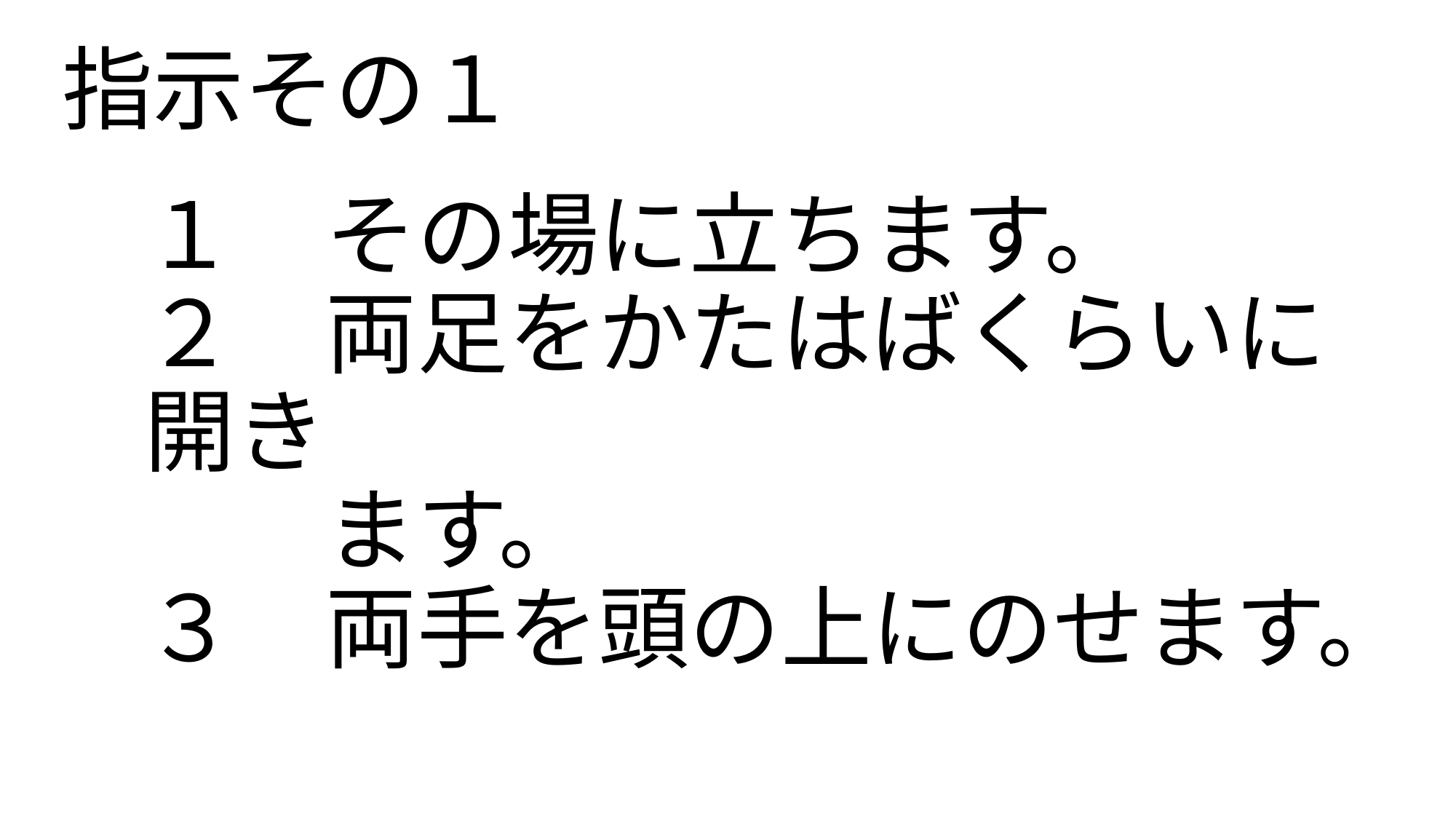

指示その１
１　その場に立ちます。
２　両足をかたはばくらいに開き
　　ます。
３　両手を頭の上にのせます。